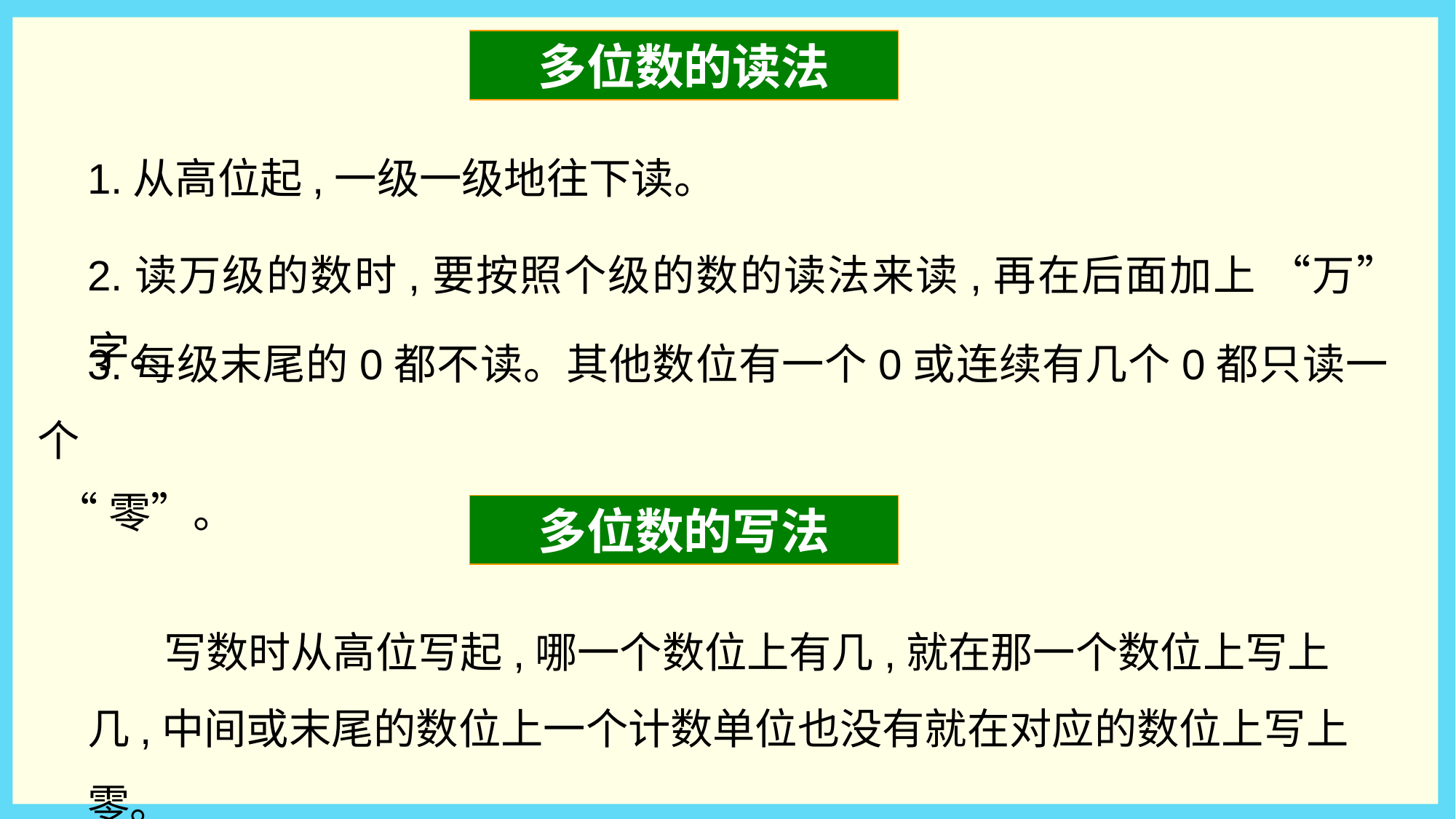

多位数的读法
1.从高位起,一级一级地往下读。
2.读万级的数时,要按照个级的数的读法来读,再在后面加上 “万”字。
    3.每级末尾的0都不读。其他数位有一个0或连续有几个0都只读一个
  “零”。

多位数的写法
       写数时从高位写起,哪一个数位上有几,就在那一个数位上写上几,中间或末尾的数位上一个计数单位也没有就在对应的数位上写上零。